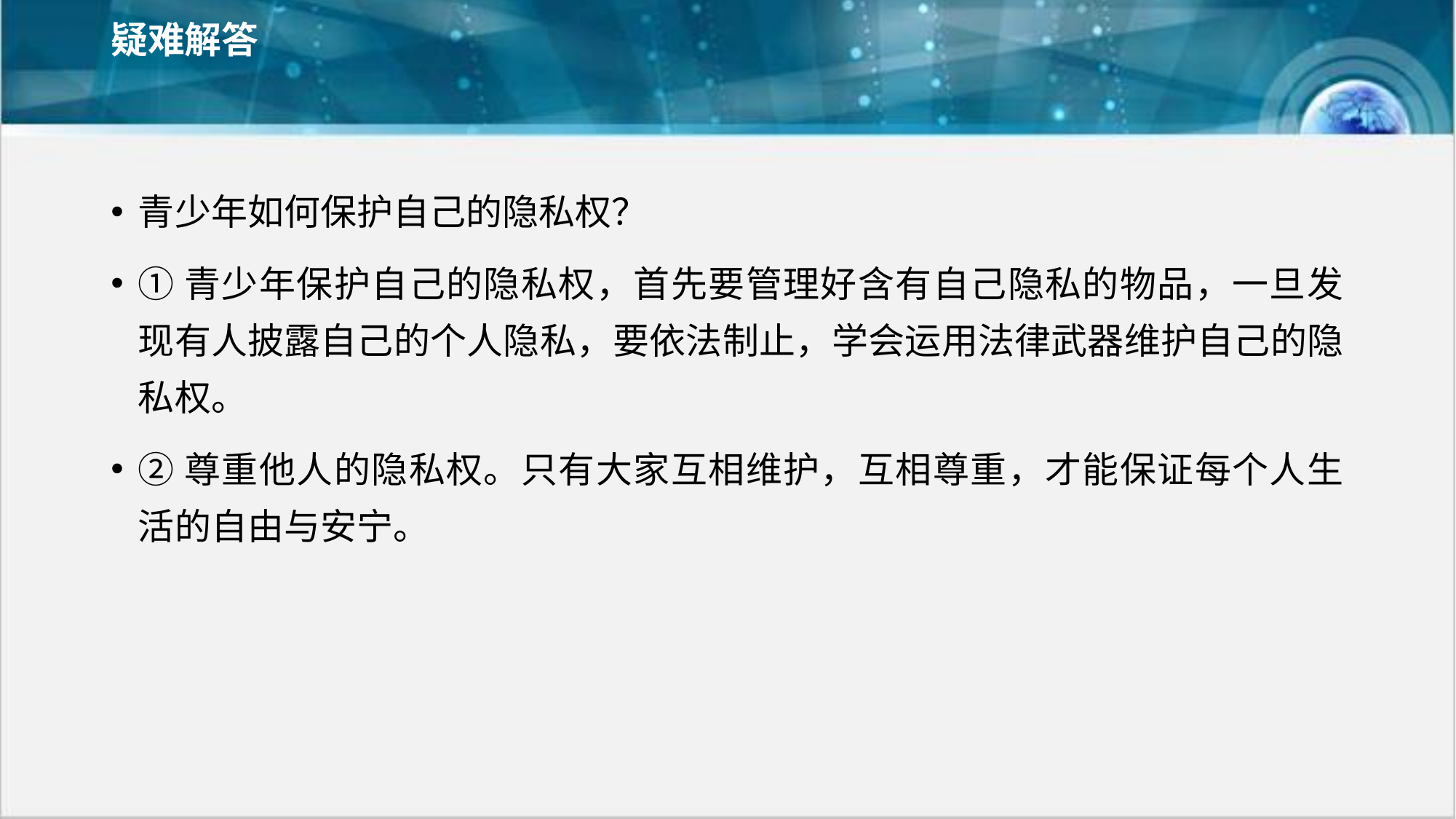

# 疑难解答
青少年如何保护自己的隐私权？
①青少年保护自己的隐私权，首先要管理好含有自己隐私的物品，一旦发现有人披露自己的个人隐私，要依法制止，学会运用法律武器维护自己的隐私权。
②尊重他人的隐私权。只有大家互相维护，互相尊重，才能保证每个人生活的自由与安宁。